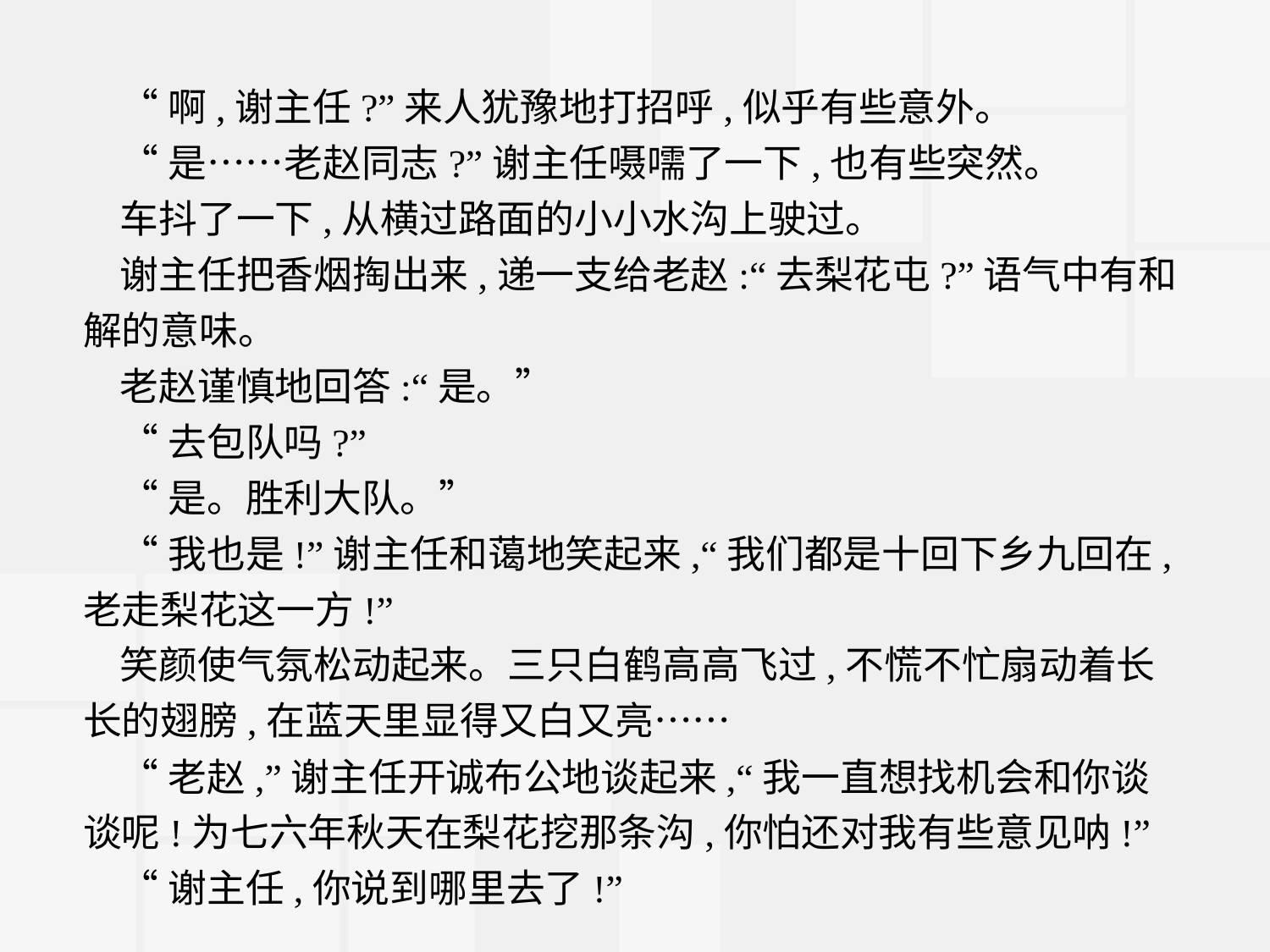

“啊,谢主任?”来人犹豫地打招呼,似乎有些意外。
“是……老赵同志?”谢主任嗫嚅了一下,也有些突然。
车抖了一下,从横过路面的小小水沟上驶过。
谢主任把香烟掏出来,递一支给老赵:“去梨花屯?”语气中有和解的意味。
老赵谨慎地回答:“是。”
“去包队吗?”
“是。胜利大队。”
“我也是!”谢主任和蔼地笑起来,“我们都是十回下乡九回在,老走梨花这一方!”
笑颜使气氛松动起来。三只白鹤高高飞过,不慌不忙扇动着长长的翅膀,在蓝天里显得又白又亮……
“老赵,”谢主任开诚布公地谈起来,“我一直想找机会和你谈谈呢!为七六年秋天在梨花挖那条沟,你怕还对我有些意见呐!”
“谢主任,你说到哪里去了!”